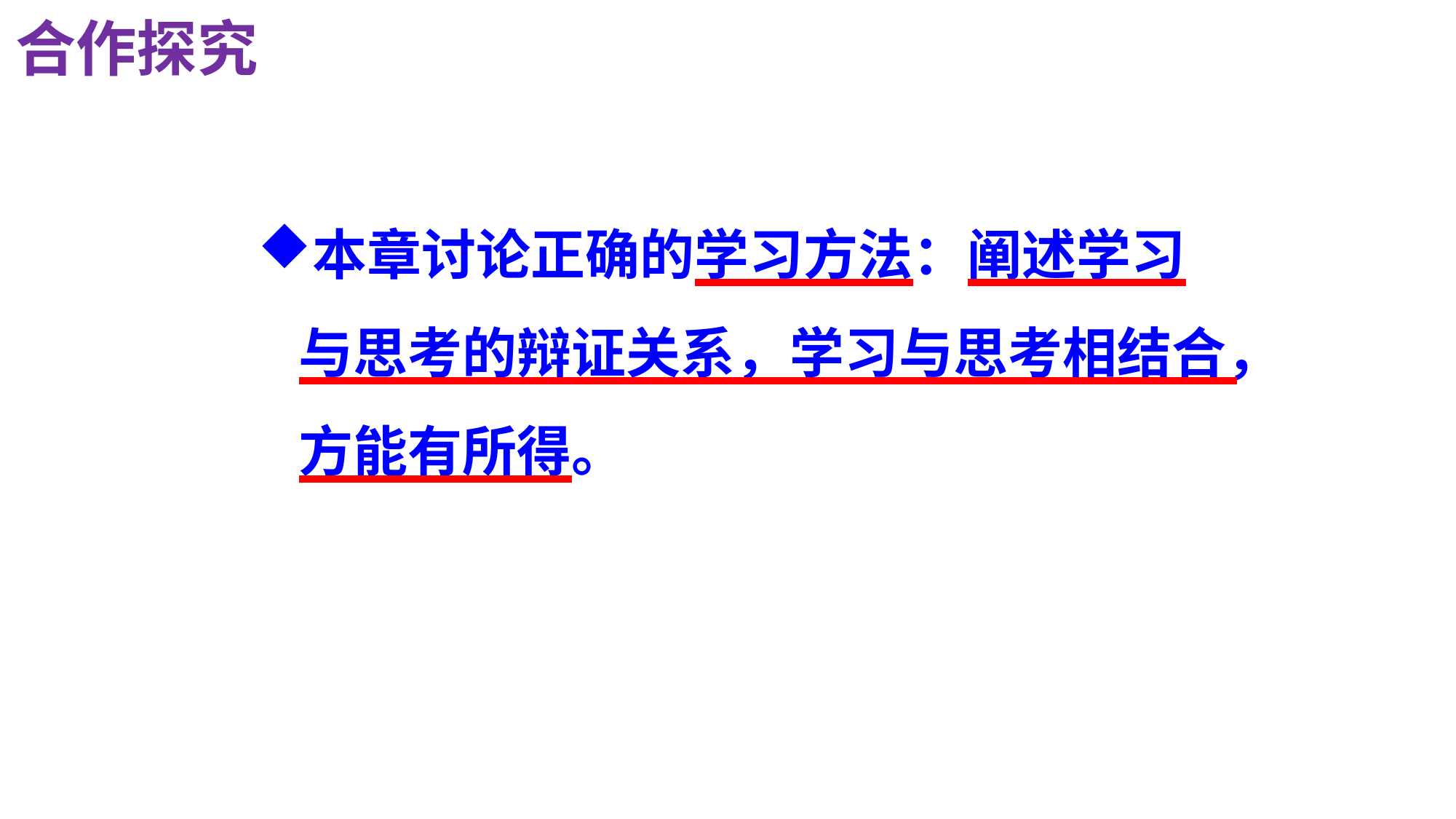

合作探究
本章讨论正确的学习方法：阐述学习与思考的辩证关系，学习与思考相结合，方能有所得。